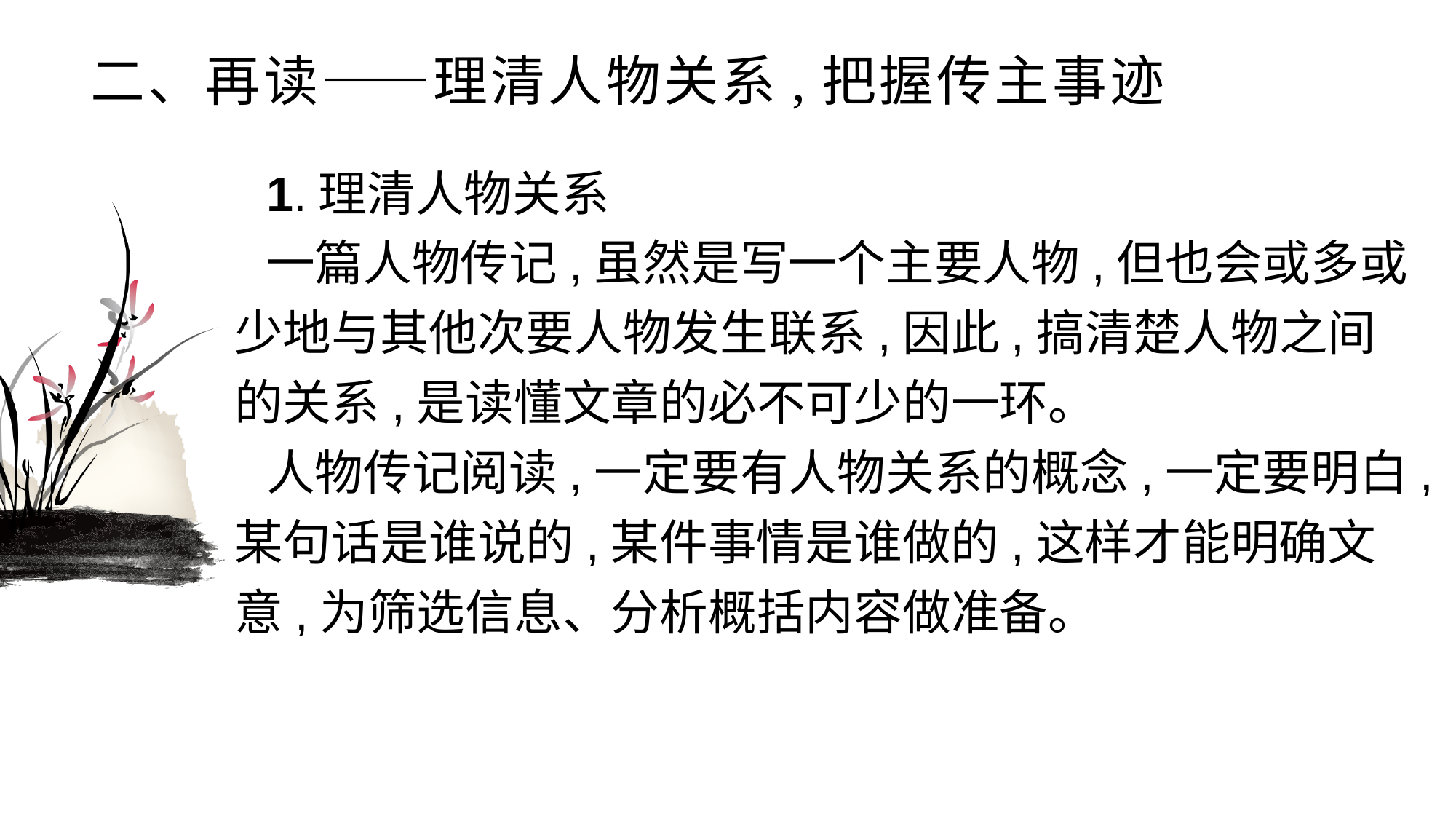

# 二、再读——理清人物关系,把握传主事迹
1.理清人物关系
一篇人物传记,虽然是写一个主要人物,但也会或多或少地与其他次要人物发生联系,因此,搞清楚人物之间的关系,是读懂文章的必不可少的一环。
人物传记阅读,一定要有人物关系的概念,一定要明白,某句话是谁说的,某件事情是谁做的,这样才能明确文意,为筛选信息、分析概括内容做准备。